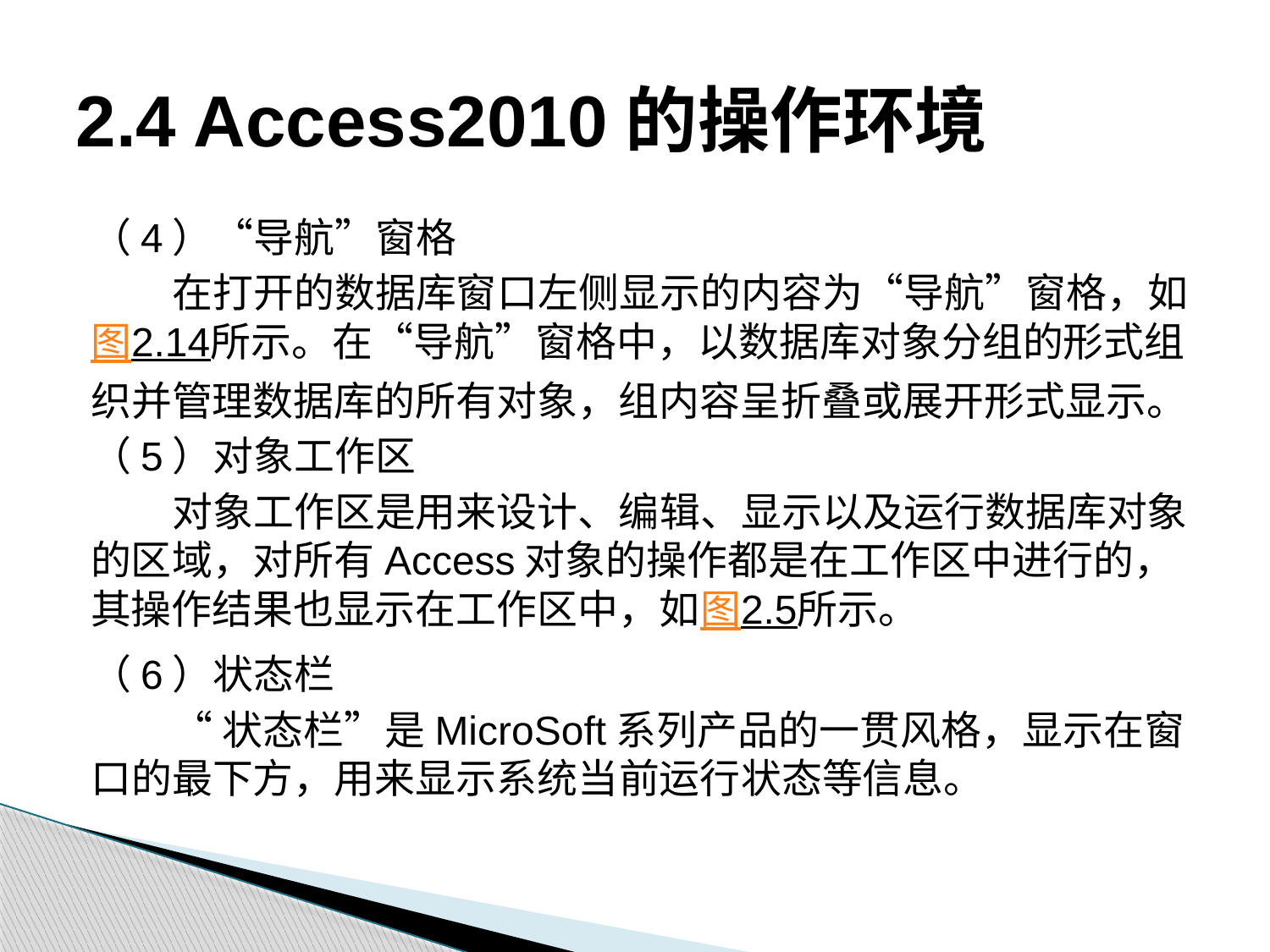

# 2.4 Access2010的操作环境
（4）“导航”窗格
在打开的数据库窗口左侧显示的内容为“导航”窗格，如图2.14所示。在“导航”窗格中，以数据库对象分组的形式组织并管理数据库的所有对象，组内容呈折叠或展开形式显示。
（5）对象工作区
对象工作区是用来设计、编辑、显示以及运行数据库对象的区域，对所有Access对象的操作都是在工作区中进行的，其操作结果也显示在工作区中，如图2.5所示。
（6）状态栏
“状态栏”是MicroSoft系列产品的一贯风格，显示在窗口的最下方，用来显示系统当前运行状态等信息。